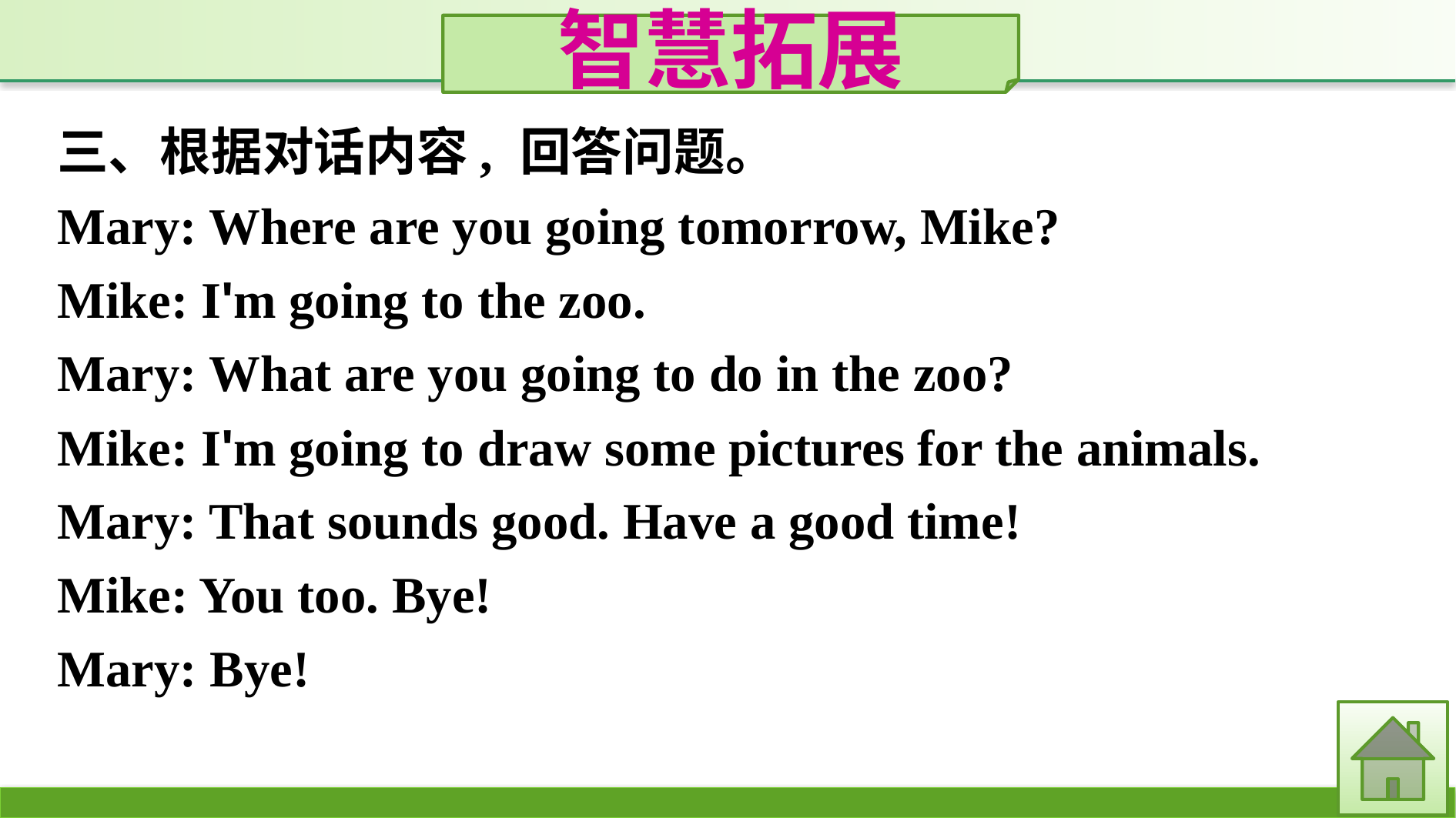

智慧拓展
三、根据对话内容, 回答问题。
Mary: Where are you going tomorrow, Mike?
Mike: I'm going to the zoo.
Mary: What are you going to do in the zoo?
Mike: I'm going to draw some pictures for the animals.
Mary: That sounds good. Have a good time!
Mike: You too. Bye!
Mary: Bye!